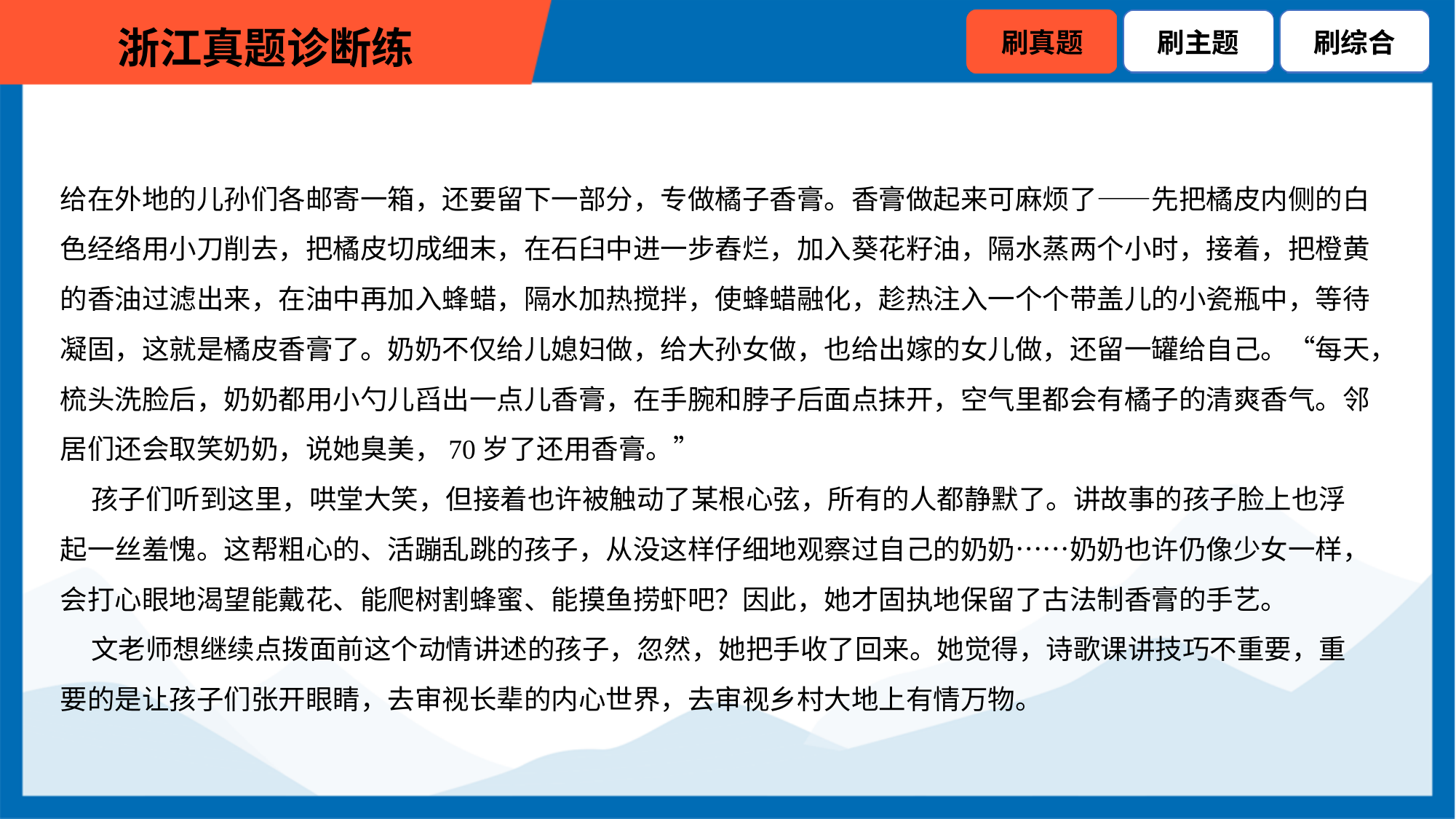

给在外地的儿孙们各邮寄一箱，还要留下一部分，专做橘子香膏。香膏做起来可麻烦了——先把橘皮内侧的白
色经络用小刀削去，把橘皮切成细末，在石臼中进一步舂烂，加入葵花籽油，隔水蒸两个小时，接着，把橙黄
的香油过滤出来，在油中再加入蜂蜡，隔水加热搅拌，使蜂蜡融化，趁热注入一个个带盖儿的小瓷瓶中，等待
凝固，这就是橘皮香膏了。奶奶不仅给儿媳妇做，给大孙女做，也给出嫁的女儿做，还留一罐给自己。“每天，
梳头洗脸后，奶奶都用小勺儿舀出一点儿香膏，在手腕和脖子后面点抹开，空气里都会有橘子的清爽香气。邻
居们还会取笑奶奶，说她臭美，70岁了还用香膏。”
    孩子们听到这里，哄堂大笑，但接着也许被触动了某根心弦，所有的人都静默了。讲故事的孩子脸上也浮
起一丝羞愧。这帮粗心的、活蹦乱跳的孩子，从没这样仔细地观察过自己的奶奶……奶奶也许仍像少女一样，
会打心眼地渴望能戴花、能爬树割蜂蜜、能摸鱼捞虾吧？因此，她才固执地保留了古法制香膏的手艺。
    文老师想继续点拨面前这个动情讲述的孩子，忽然，她把手收了回来。她觉得，诗歌课讲技巧不重要，重
要的是让孩子们张开眼睛，去审视长辈的内心世界，去审视乡村大地上有情万物。